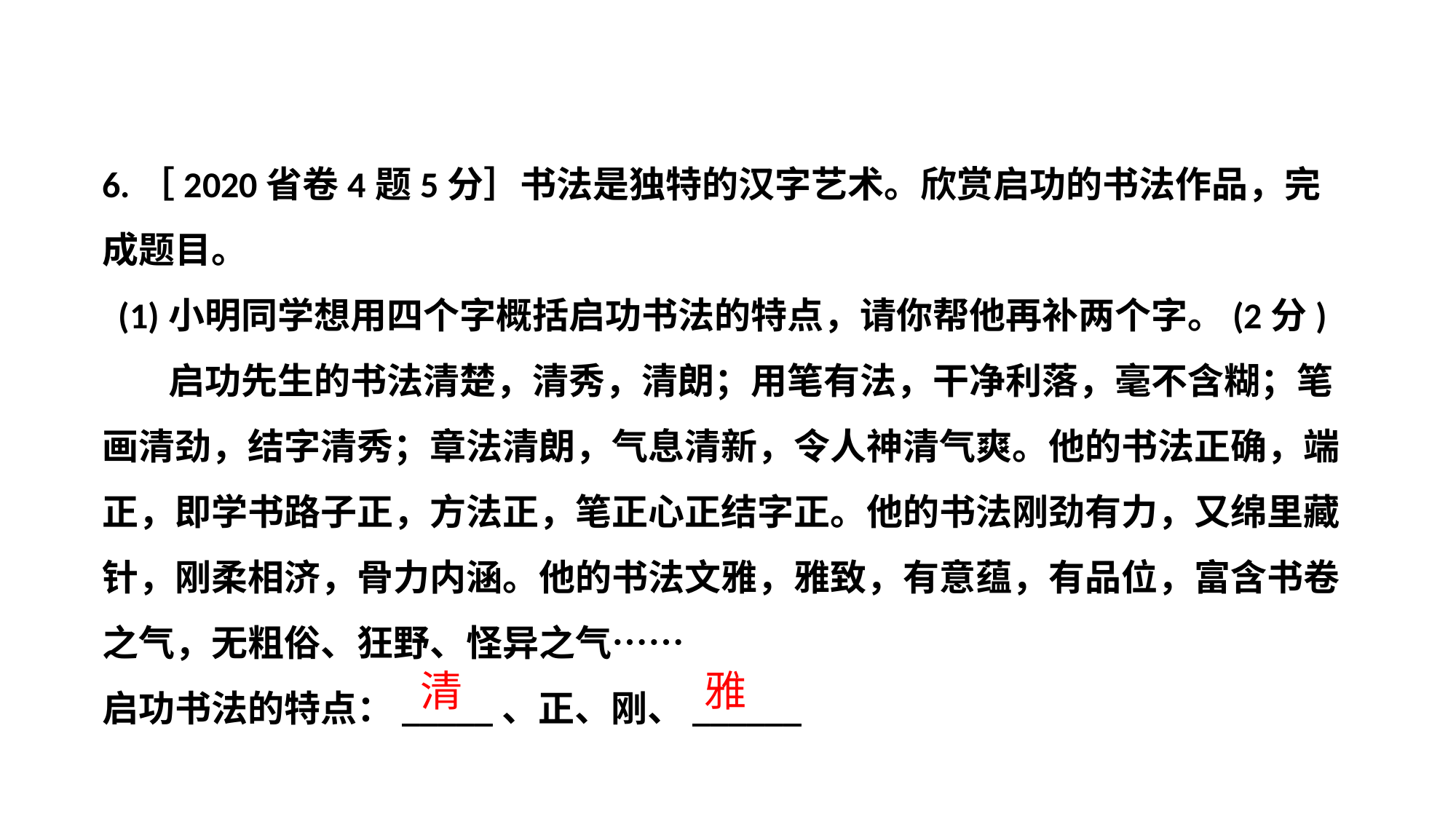

6.［2020省卷4题5分］书法是独特的汉字艺术。欣赏启功的书法作品，完成题目。
  (1)小明同学想用四个字概括启功书法的特点，请你帮他再补两个字。(2分)
       启功先生的书法清楚，清秀，清朗；用笔有法，干净利落，毫不含糊；笔画清劲，结字清秀；章法清朗，气息清新，令人神清气爽。他的书法正确，端正，即学书路子正，方法正，笔正心正结字正。他的书法刚劲有力，又绵里藏针，刚柔相济，骨力内涵。他的书法文雅，雅致，有意蕴，有品位，富含书卷之气，无粗俗、狂野、怪异之气……
启功书法的特点：_____、正、刚、______
清
雅